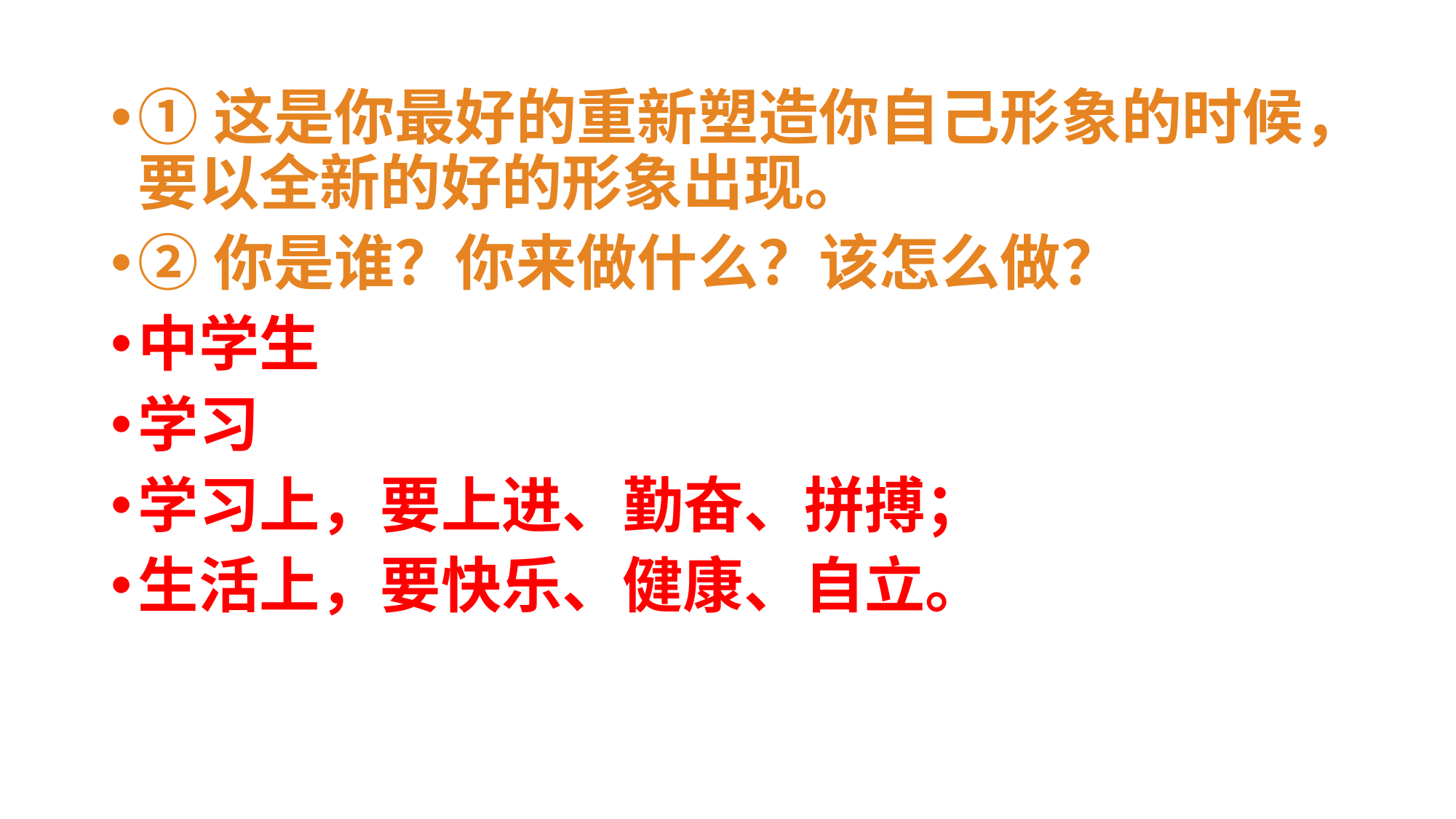

①这是你最好的重新塑造你自己形象的时候，要以全新的好的形象出现。
②你是谁？你来做什么？该怎么做？
中学生
学习
学习上，要上进、勤奋、拼搏；
生活上，要快乐、健康、自立。